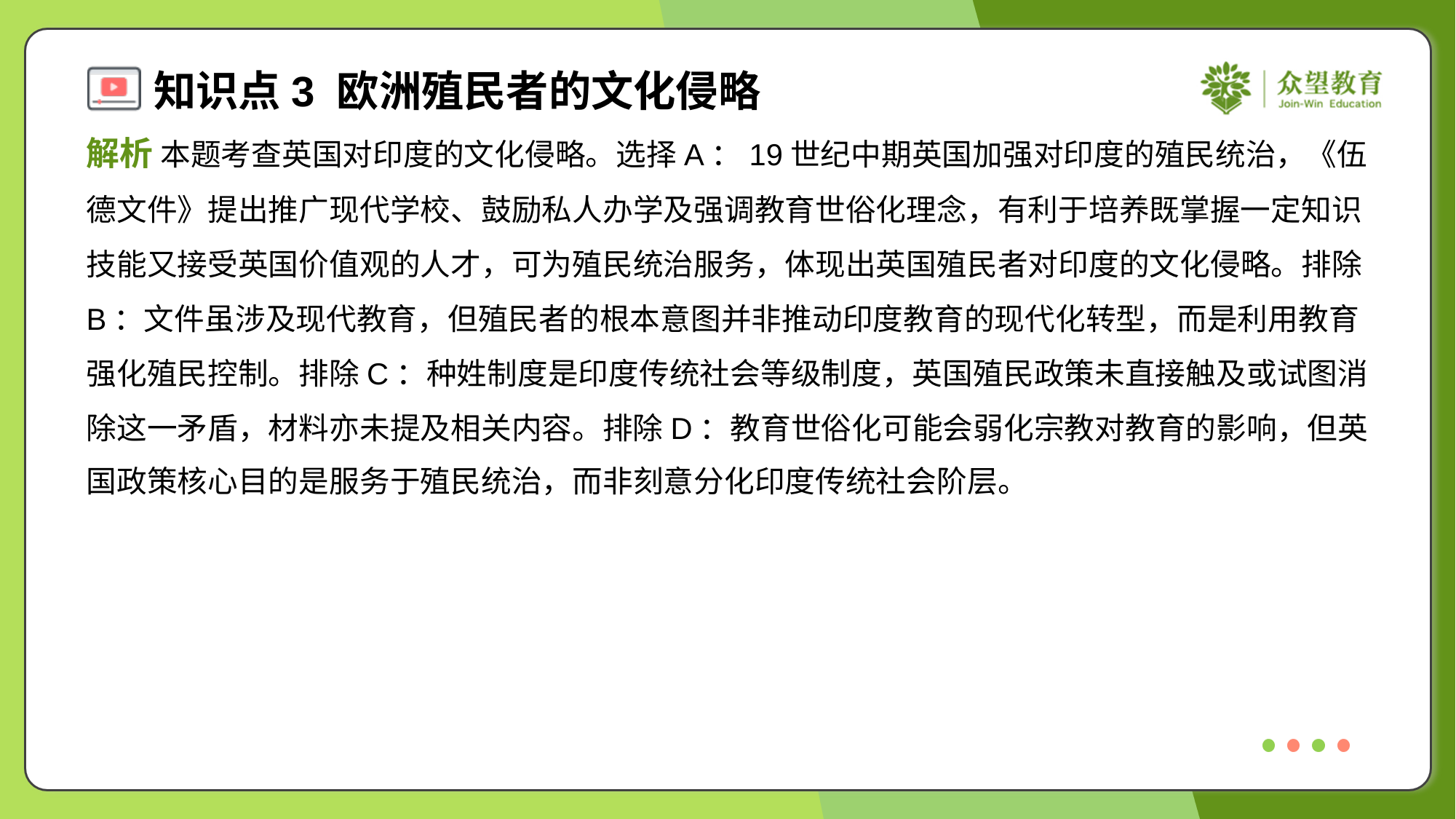

解析 本题考查英国对印度的文化侵略。选择A：19世纪中期英国加强对印度的殖民统治，《伍
德文件》提出推广现代学校、鼓励私人办学及强调教育世俗化理念，有利于培养既掌握一定知识
技能又接受英国价值观的人才，可为殖民统治服务，体现出英国殖民者对印度的文化侵略。排除
B：文件虽涉及现代教育，但殖民者的根本意图并非推动印度教育的现代化转型，而是利用教育
强化殖民控制。排除C：种姓制度是印度传统社会等级制度，英国殖民政策未直接触及或试图消
除这一矛盾，材料亦未提及相关内容。排除D：教育世俗化可能会弱化宗教对教育的影响，但英
国政策核心目的是服务于殖民统治，而非刻意分化印度传统社会阶层。